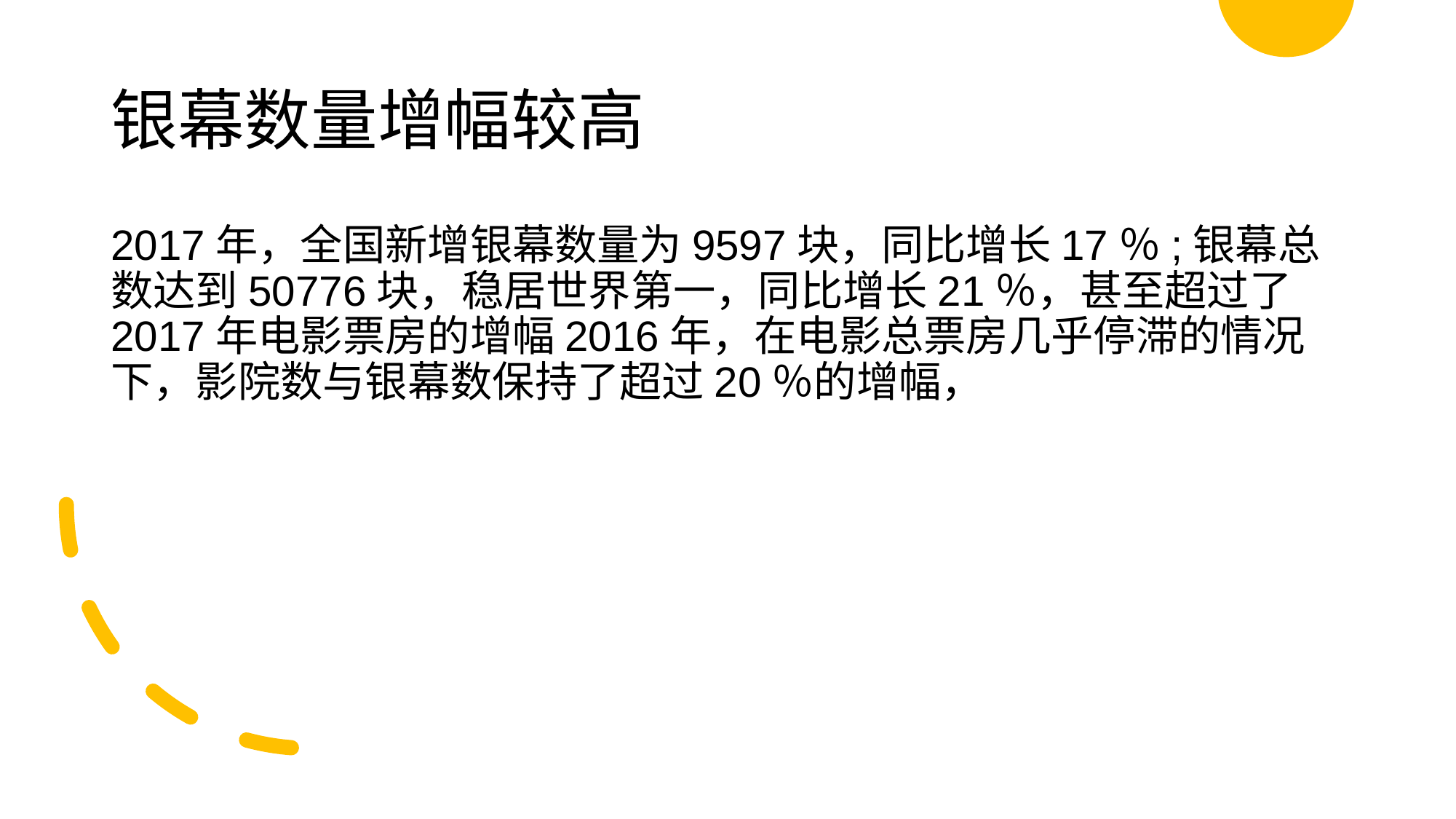

# 银幕数量增幅较高
2017年，全国新增银幕数量为9597块，同比增长17％;银幕总数达到50776块，稳居世界第一，同比增长21％，甚至超过了2017年电影票房的增幅2016年，在电影总票房几乎停滞的情况下，影院数与银幕数保持了超过20％的增幅，